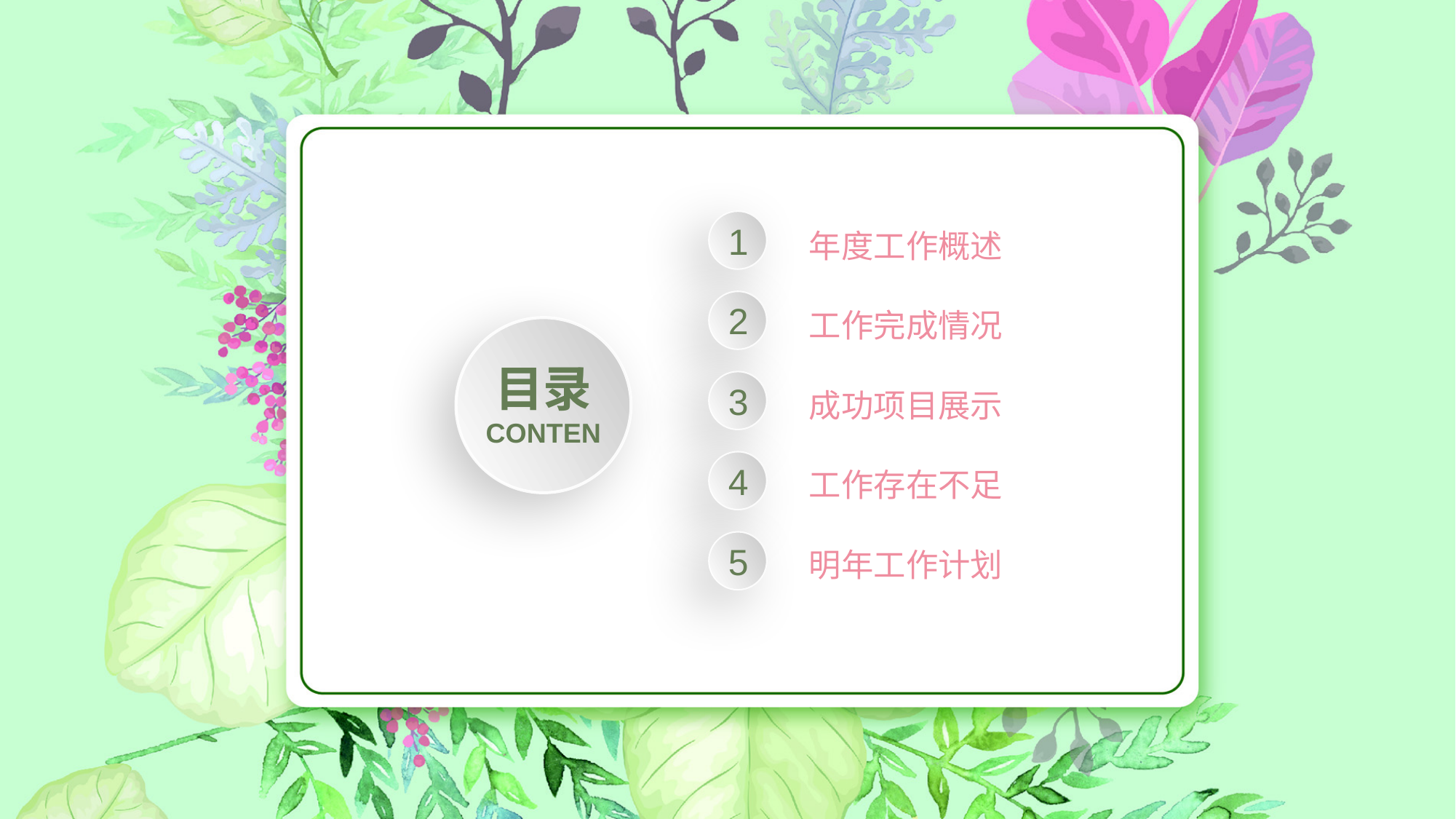

1
年度工作概述
2
工作完成情况

目录
CONTEN
3
成功项目展示
4
工作存在不足
5
明年工作计划